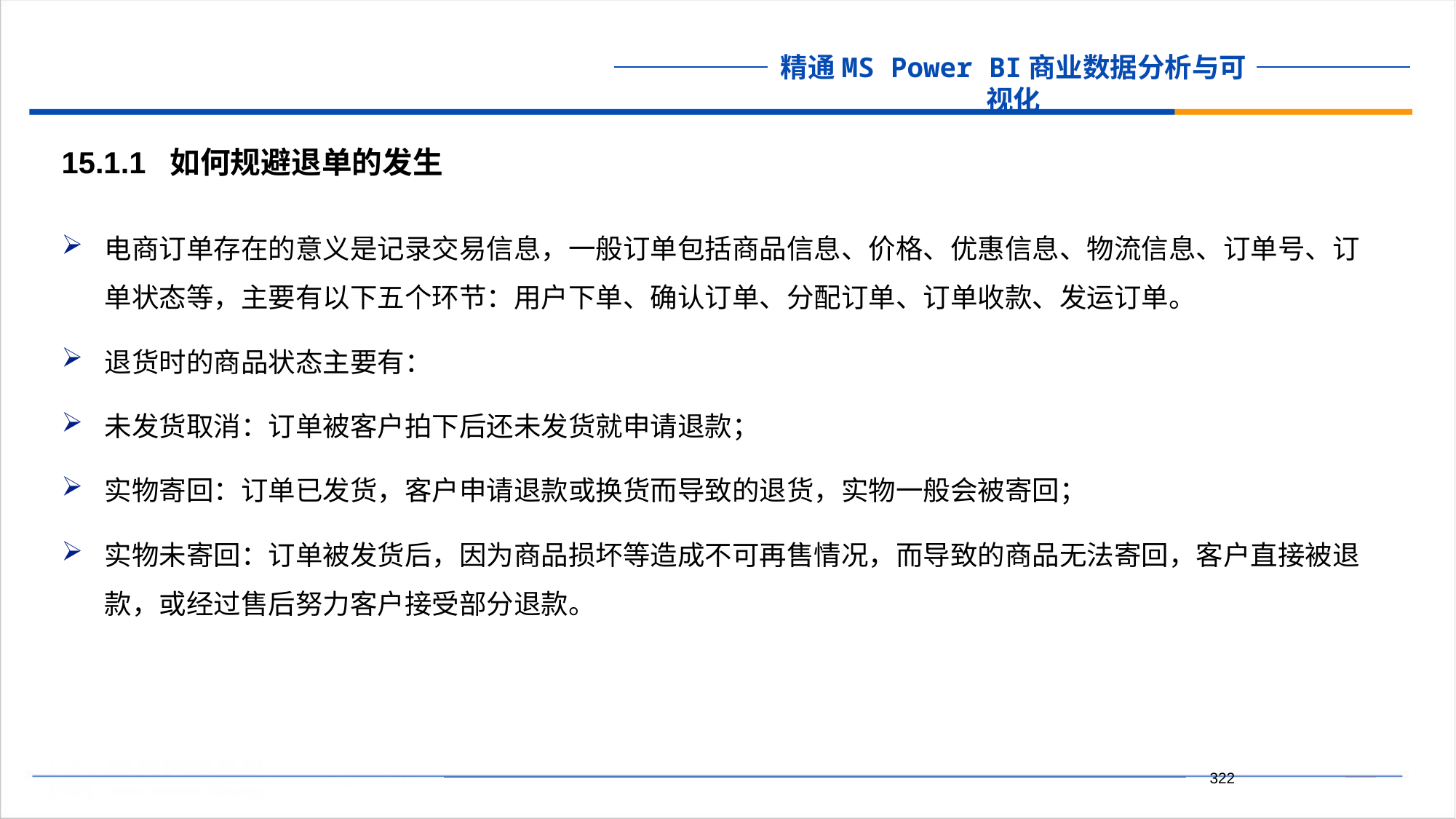

15.1.1  如何规避退单的发生
电商订单存在的意义是记录交易信息，一般订单包括商品信息、价格、优惠信息、物流信息、订单号、订单状态等，主要有以下五个环节：用户下单、确认订单、分配订单、订单收款、发运订单。
退货时的商品状态主要有：
未发货取消：订单被客户拍下后还未发货就申请退款；
实物寄回：订单已发货，客户申请退款或换货而导致的退货，实物一般会被寄回；
实物未寄回：订单被发货后，因为商品损坏等造成不可再售情况，而导致的商品无法寄回，客户直接被退款，或经过售后努力客户接受部分退款。